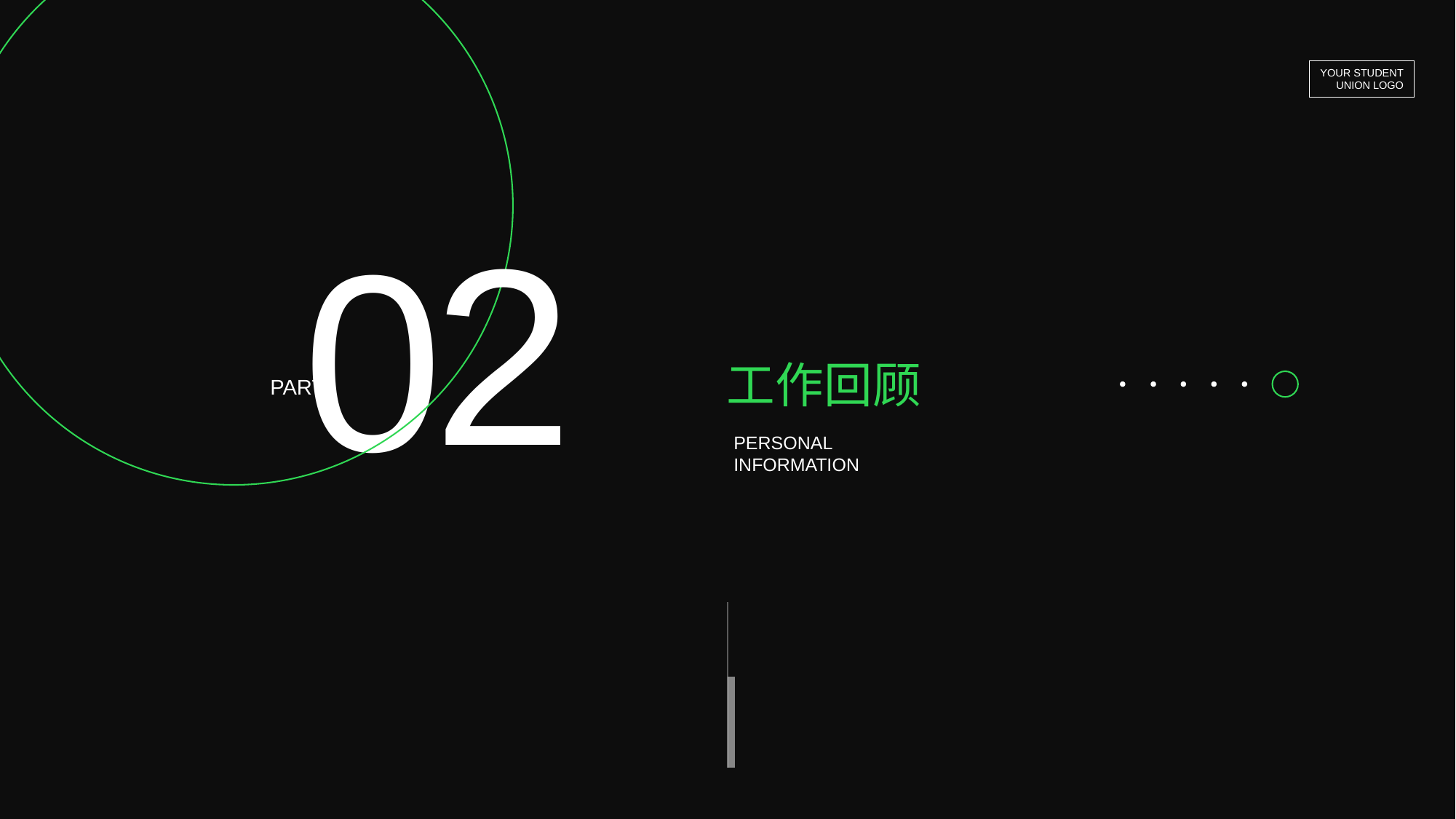

YOUR STUDENT
UNION LOGO
2
0

工作回顾
PART
PERSONAL
INFORMATION